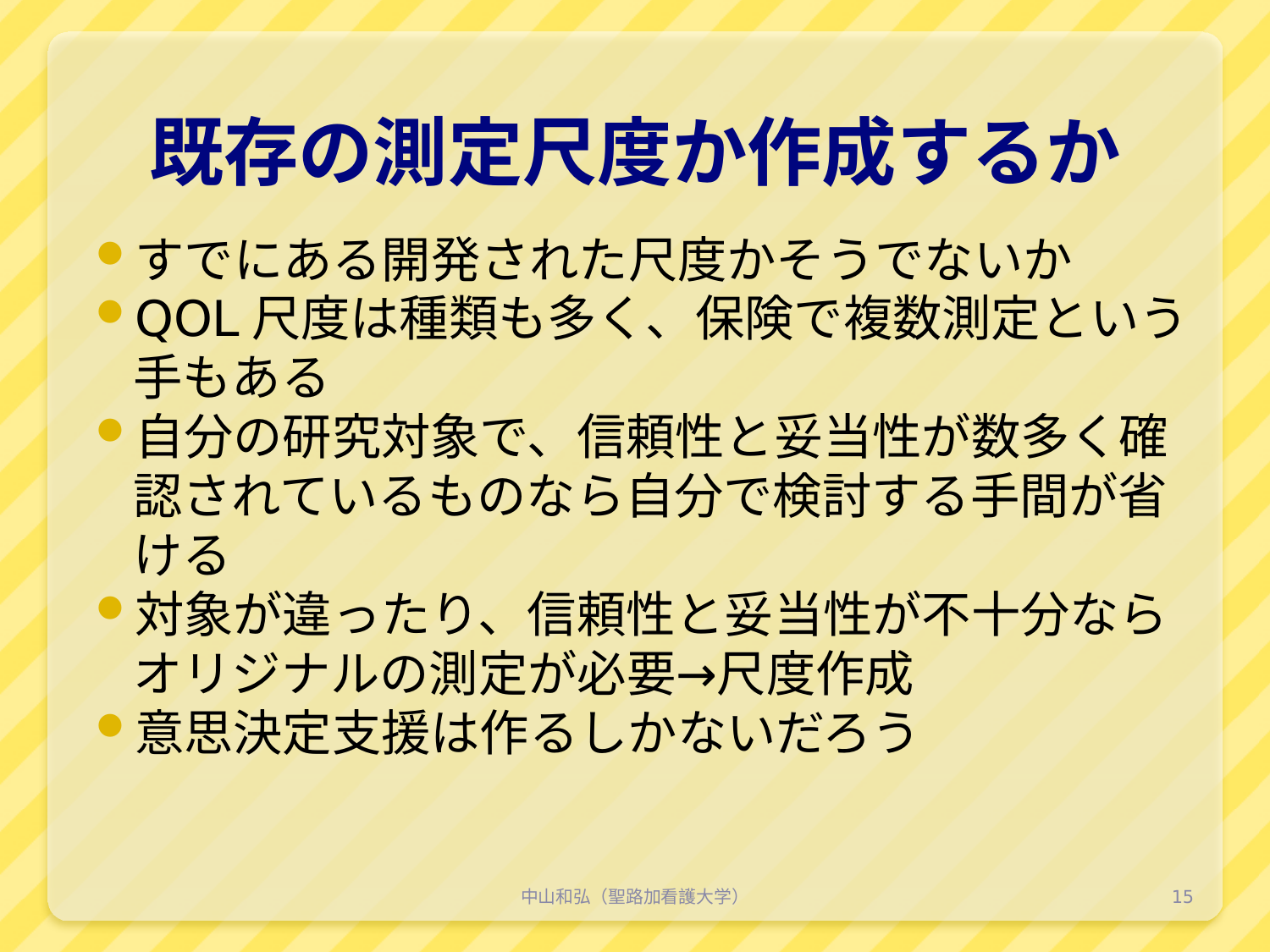

# 既存の測定尺度か作成するか
すでにある開発された尺度かそうでないか
QOL尺度は種類も多く、保険で複数測定という手もある
自分の研究対象で、信頼性と妥当性が数多く確認されているものなら自分で検討する手間が省ける
対象が違ったり、信頼性と妥当性が不十分ならオリジナルの測定が必要→尺度作成
意思決定支援は作るしかないだろう

中山和弘（聖路加看護大学）
15